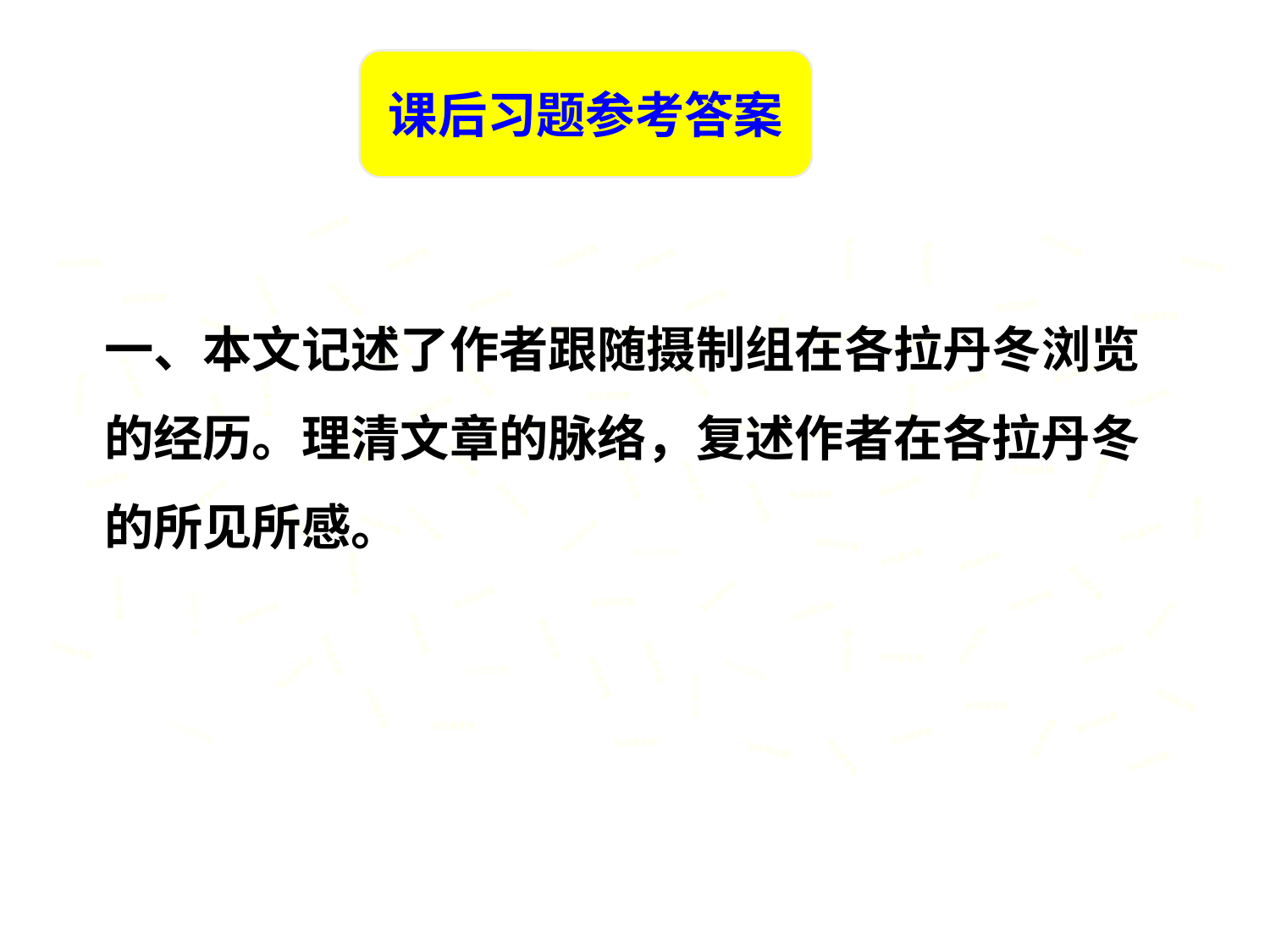

课后习题参考答案
状元成才路
状元成才路
状元成才路
状元成才路
状元成才路
状元成才路
状元成才路
状元成才路
状元成才路
一、本文记述了作者跟随摄制组在各拉丹冬浏览的经历。理清文章的脉络，复述作者在各拉丹冬的所见所感。
状元成才路
状元成才路
状元成才路
状元成才路
状元成才路
状元成才路
状元成才路
状元成才路
状元成才路
状元成才路
状元成才路
状元成才路
状元成才路
状元成才路
状元成才路
状元成才路
状元成才路
状元成才路
状元成才路
状元成才路
状元成才路
状元成才路
状元成才路
状元成才路
状元成才路
状元成才路
状元成才路
状元成才路
状元成才路
状元成才路
状元成才路
状元成才路
状元成才路
状元成才路
状元成才路
状元成才路
状元成才路
状元成才路
状元成才路
状元成才路
状元成才路
状元成才路
状元成才路
状元成才路
状元成才路
状元成才路
状元成才路
状元成才路
状元成才路
状元成才路
状元成才路
状元成才路
状元成才路
状元成才路
状元成才路
状元成才路
状元成才路
状元成才路
状元成才路
状元成才路
状元成才路
状元成才路
状元成才路
状元成才路
状元成才路
状元成才路
状元成才路
状元成才路
状元成才路
状元成才路
状元成才路
状元成才路
状元成才路
状元成才路
状元成才路
状元成才路
状元成才路
状元成才路
状元成才路
状元成才路
状元成才路
状元成才路
状元成才路
状元成才路
状元成才路
状元成才路
状元成才路
状元成才路
状元成才路
状元成才路
状元成才路